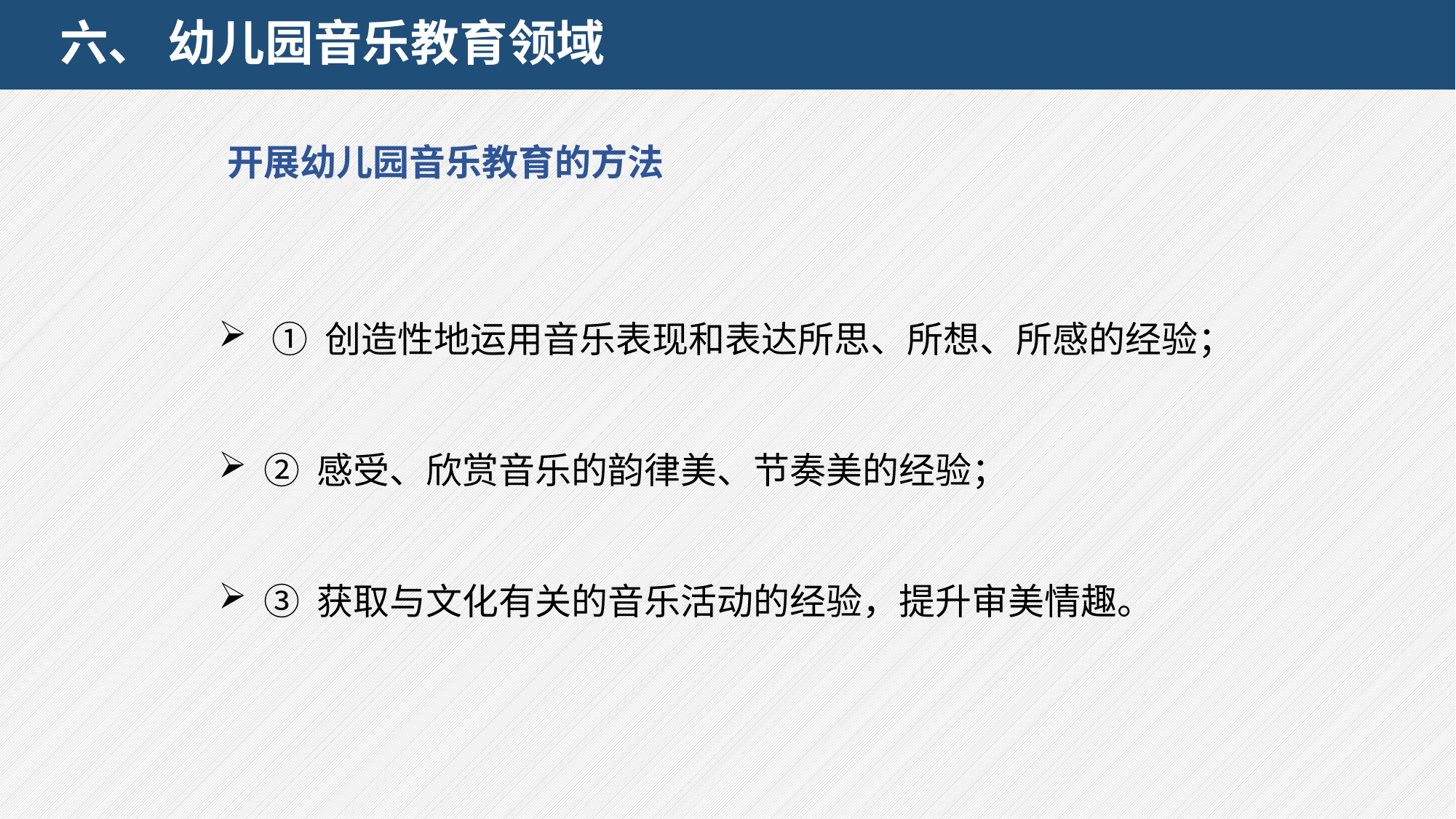

# 六、 幼儿园音乐教育领域
 开展幼儿园音乐教育的方法
   ① 创造性地运用音乐表现和表达所思、所想、所感的经验；

  ② 感受、欣赏音乐的韵律美、节奏美的经验；

  ③ 获取与文化有关的音乐活动的经验，提升审美情趣。